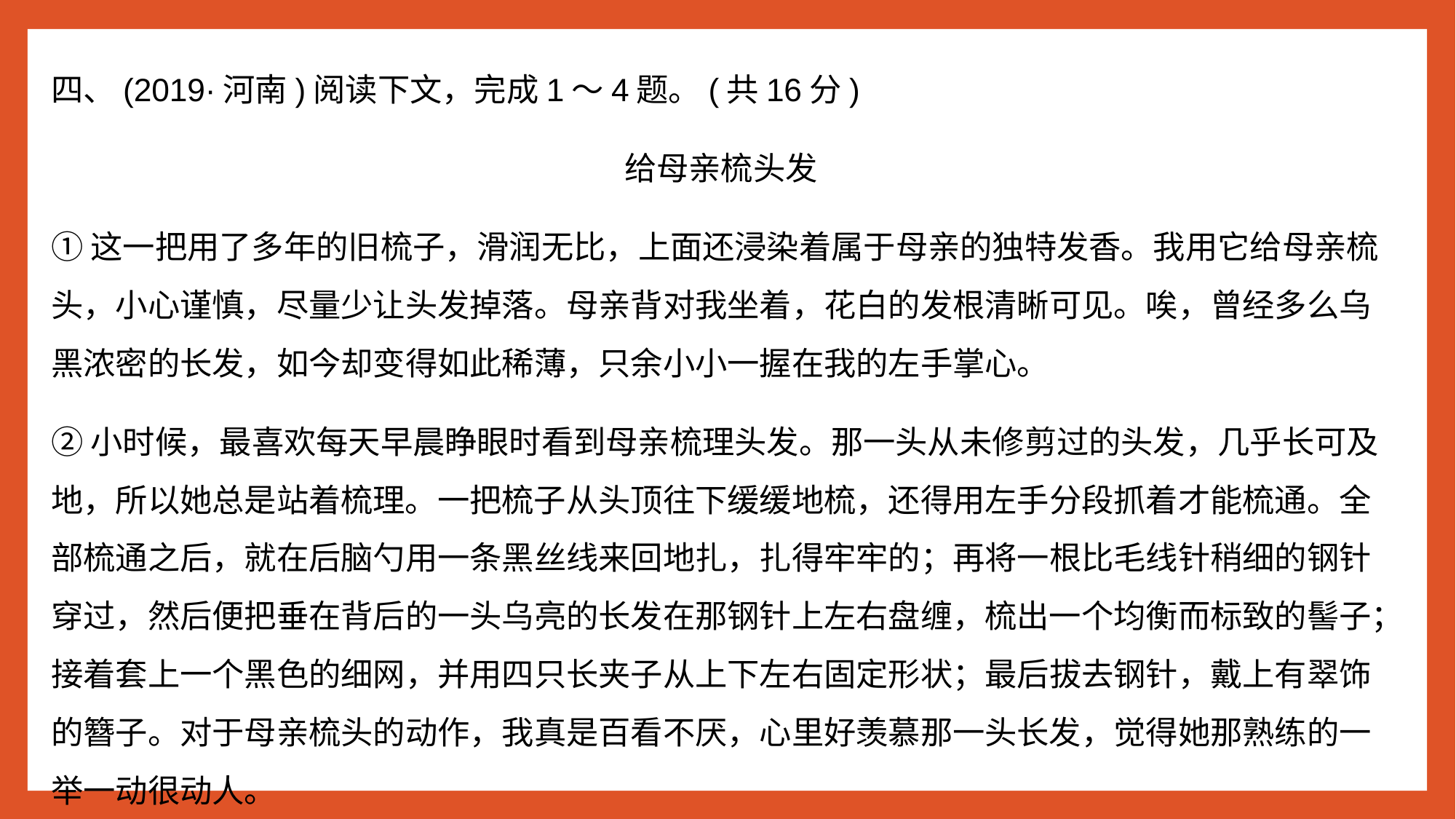

四、(2019·河南)阅读下文，完成1～4题。(共16分)
给母亲梳头发
①这一把用了多年的旧梳子，滑润无比，上面还浸染着属于母亲的独特发香。我用它给母亲梳头，小心谨慎，尽量少让头发掉落。母亲背对我坐着，花白的发根清晰可见。唉，曾经多么乌黑浓密的长发，如今却变得如此稀薄，只余小小一握在我的左手掌心。
②小时候，最喜欢每天早晨睁眼时看到母亲梳理头发。那一头从未修剪过的头发，几乎长可及地，所以她总是站着梳理。一把梳子从头顶往下缓缓地梳，还得用左手分段抓着才能梳通。全部梳通之后，就在后脑勺用一条黑丝线来回地扎，扎得牢牢的；再将一根比毛线针稍细的钢针穿过，然后便把垂在背后的一头乌亮的长发在那钢针上左右盘缠，梳出一个均衡而标致的髻子；接着套上一个黑色的细网，并用四只长夹子从上下左右固定形状；最后拔去钢针，戴上有翠饰的簪子。对于母亲梳头的动作，我真是百看不厌，心里好羡慕那一头长发，觉得她那熟练的一举一动很动人。